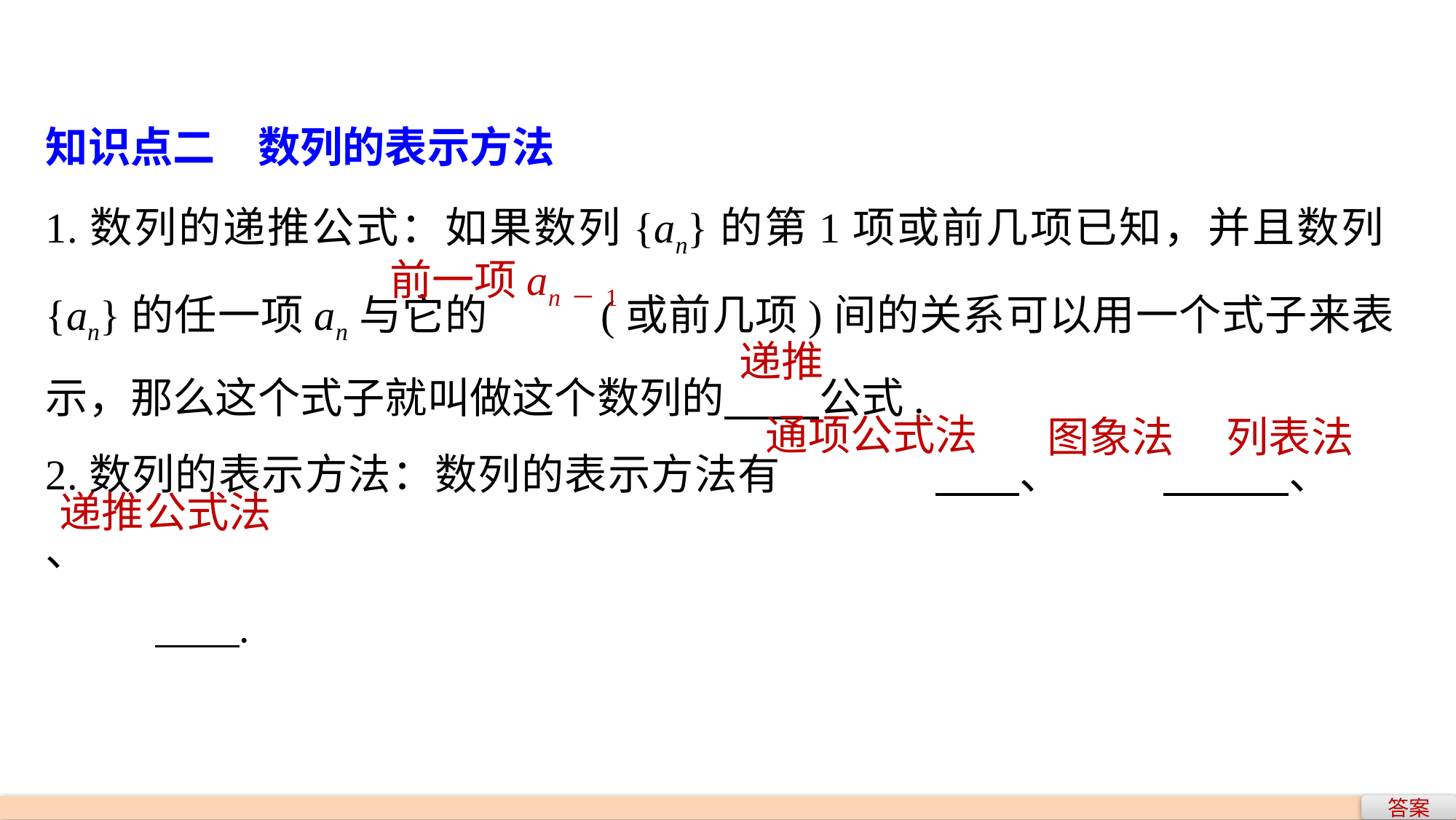

知识点二　数列的表示方法
1.数列的递推公式：如果数列{an}的第1项或前几项已知，并且数列{an}的任一项an与它的		(或前几项)间的关系可以用一个式子来表示，那么这个式子就叫做这个数列的          公式.
2.数列的表示方法：数列的表示方法有		        、	            、	、
	        .
前一项an－1
递推
通项公式法
图象法
列表法
递推公式法
答案